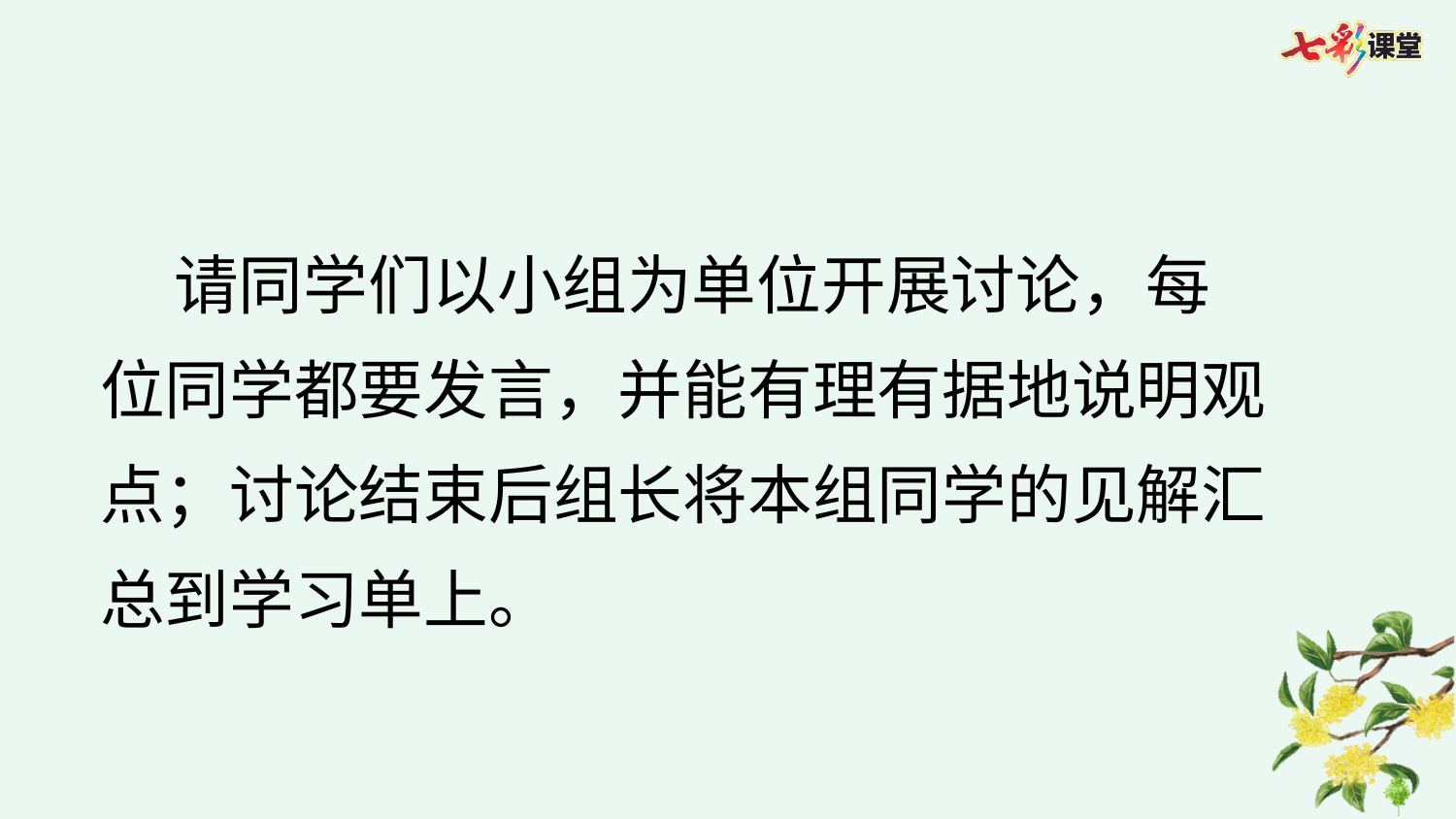

请同学们以小组为单位开展讨论，每位同学都要发言，并能有理有据地说明观点；讨论结束后组长将本组同学的见解汇总到学习单上。